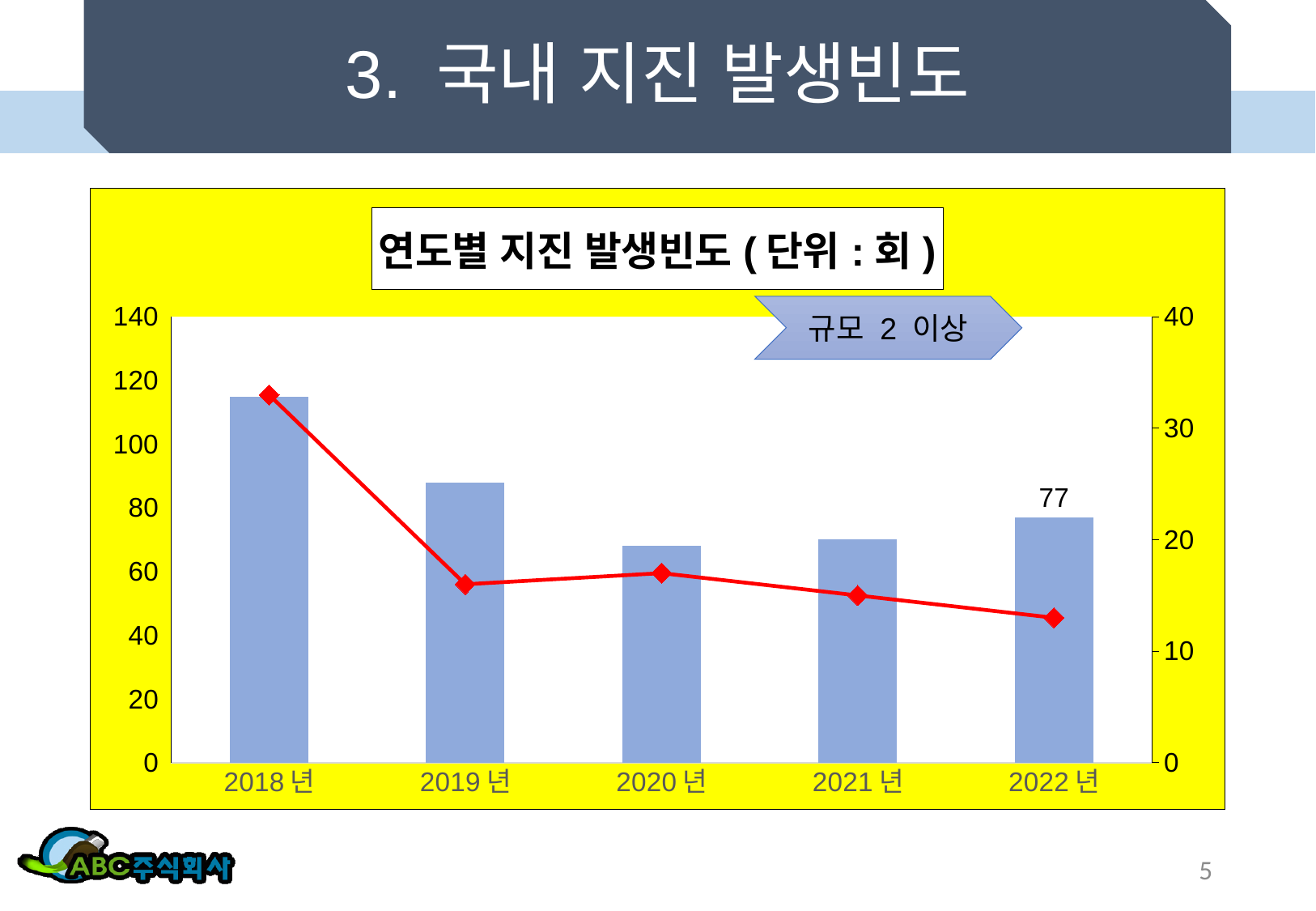

# 3. 국내 지진 발생빈도

### Chart: 연도별 지진 발생빈도(단위:회)

| Category | 총횟수 | 유감횟수 |
|---|---|---|
| 2018년 | 115.0 | 33.0 |
| 2019년 | 88.0 | 16.0 |
| 2020년 | 68.0 | 17.0 |
| 2021년 | 70.0 | 15.0 |
| 2022년 | 77.0 | 13.0 |
규모 2 이상
5